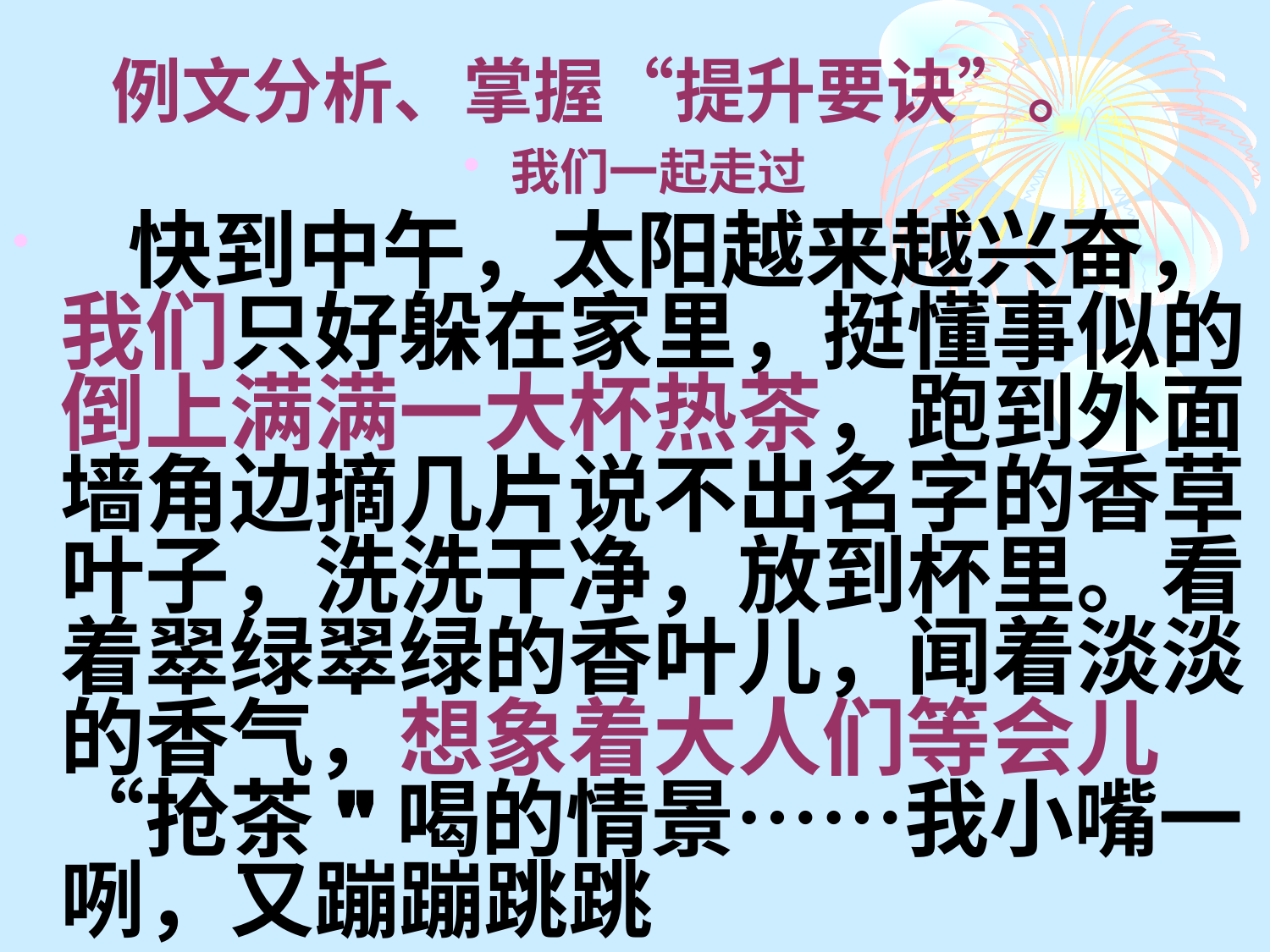

# 例文分析、掌握“提升要诀”。
我们一起走过
     快到中午，太阳越来越兴奋，我们只好躲在家里，挺懂事似的倒上满满一大杯热茶，跑到外面墙角边摘几片说不出名字的香草叶子，洗洗干净，放到杯里。看着翠绿翠绿的香叶儿，闻着淡淡的香气，想象着大人们等会儿“抢茶"喝的情景……我小嘴一咧，又蹦蹦跳跳